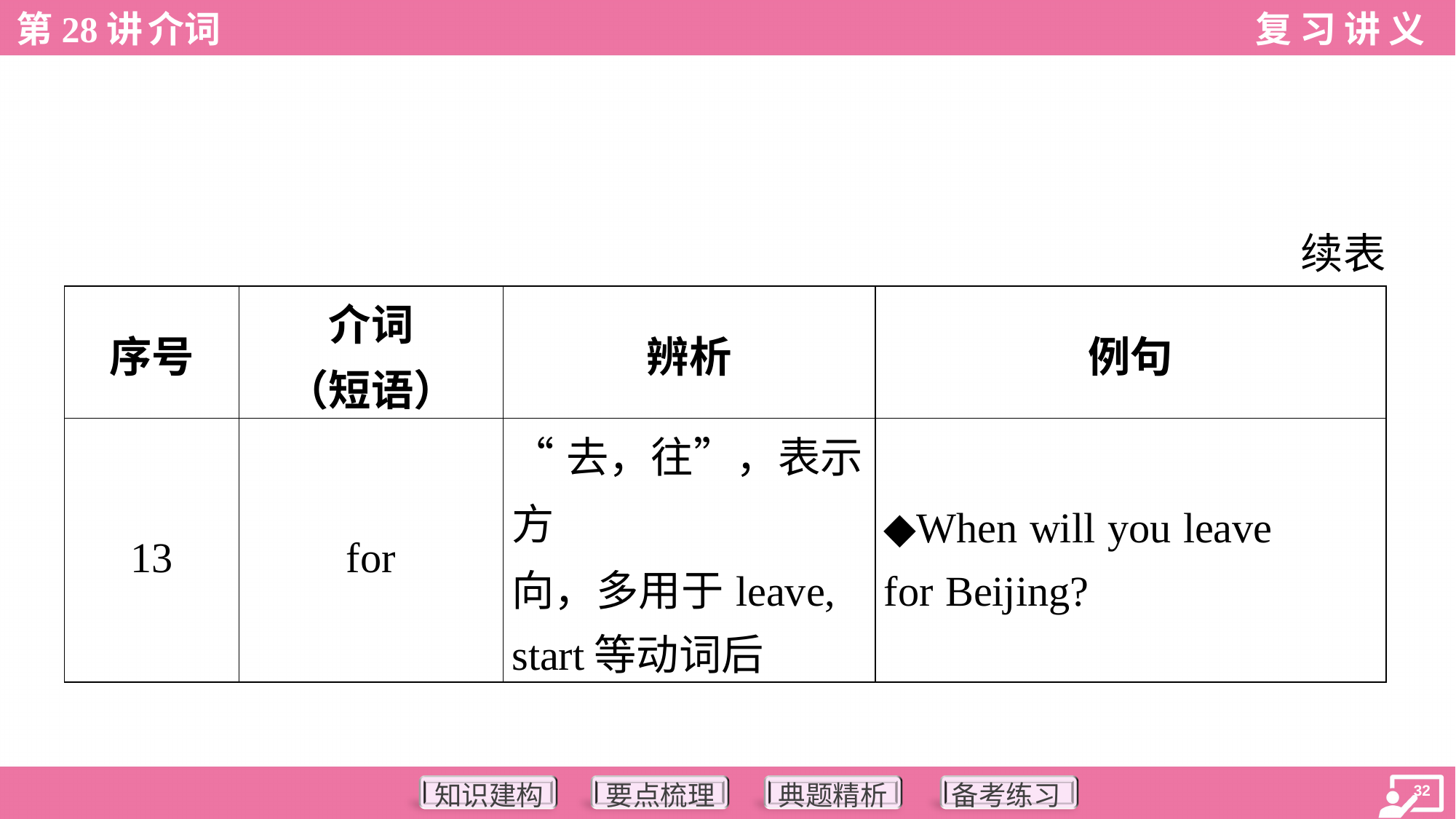

续表
| 序号 | 介词 （短语） | 辨析 | 例句 |
| --- | --- | --- | --- |
| 13 | for | “去，往”，表示方 向，多用于leave, start等动词后 | ◆When will you leave for Beijing? |